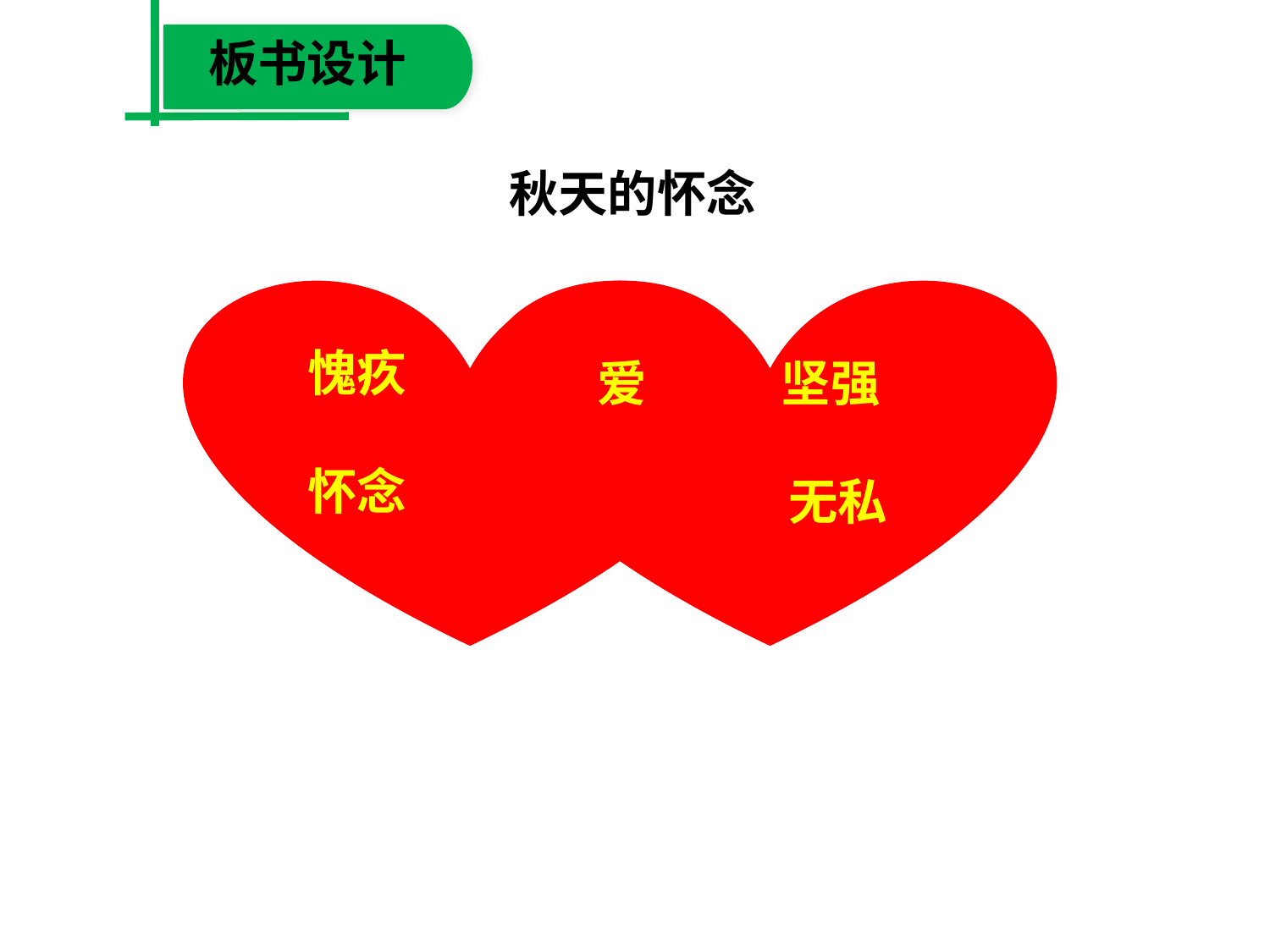

板书设计
秋天的怀念

愧疚

怀念
爱            坚强

                无私